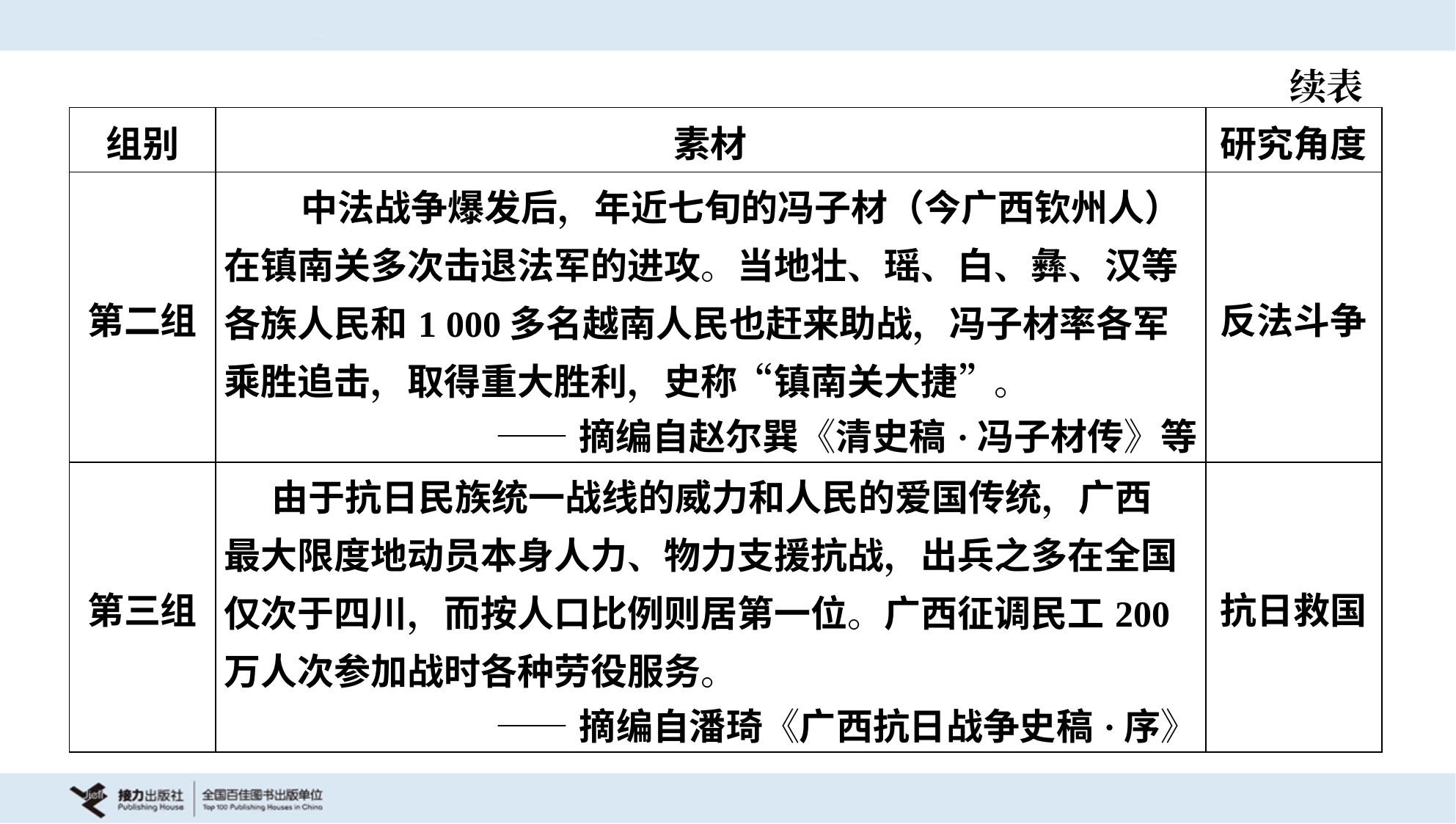

续表
| 组别 | 素材 | 研究角度 |
| --- | --- | --- |
| 第二组 | 中法战争爆发后，年近七旬的冯子材（今广西钦州人）在镇南关多次击退法军的进攻。当地壮、瑶、白、彝、汉等各族人民和1 000多名越南人民也赶来助战，冯子材率各军乘胜追击，取得重大胜利，史称“镇南关大捷”。 ——摘编自赵尔巽《清史稿·冯子材传》等 | 反法斗争 |
| 第三组 | 由于抗日民族统一战线的威力和人民的爱国传统，广西 最大限度地动员本身人力、物力支援抗战，出兵之多在全国 仅次于四川，而按人口比例则居第一位。广西征调民工200 万人次参加战时各种劳役服务。 ——摘编自潘琦《广西抗日战争史稿·序》 | 抗日救国 |